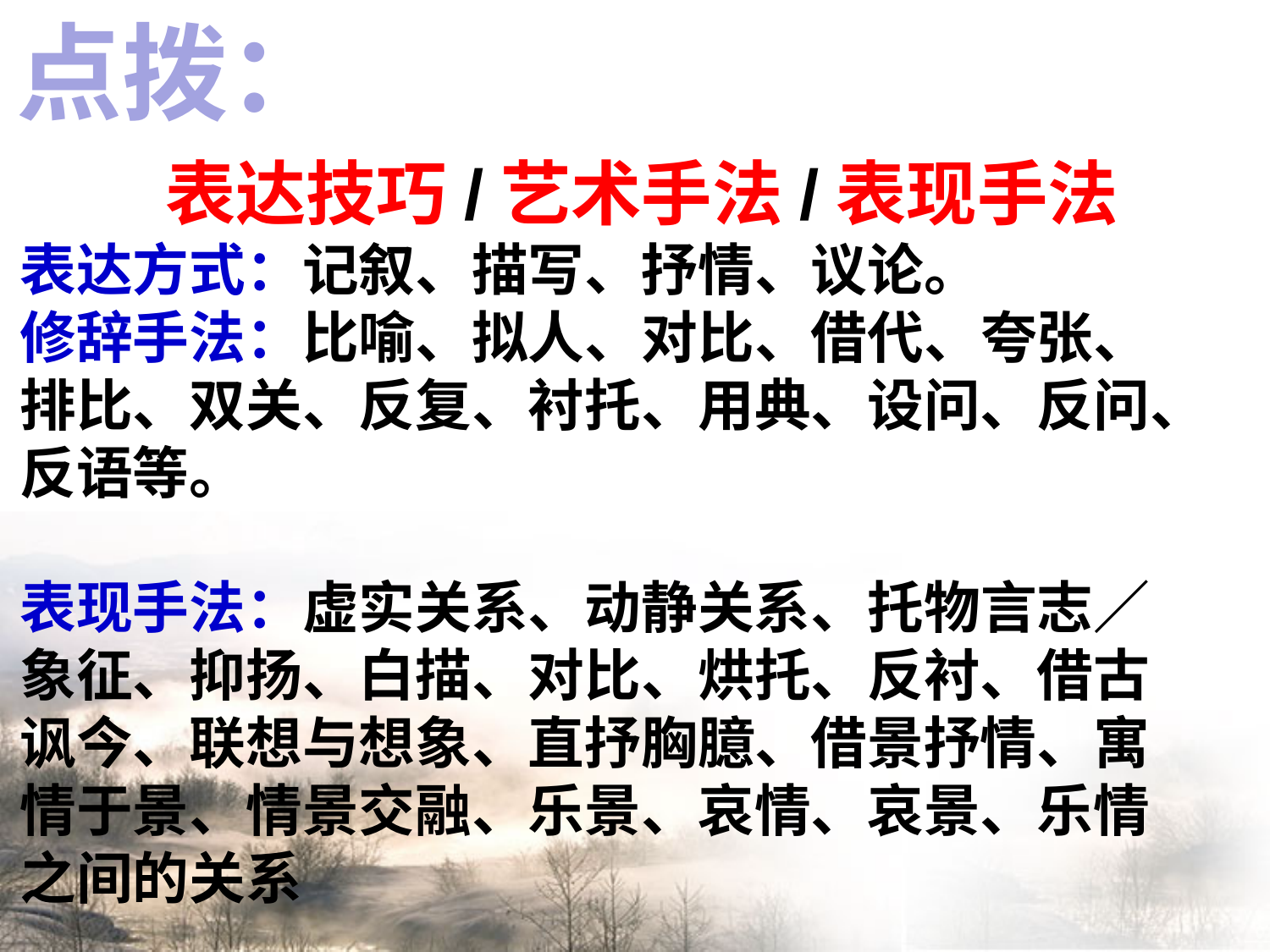

点拨：
        表达技巧/艺术手法/表现手法
表达方式：记叙、描写、抒情、议论。
修辞手法：比喻、拟人、对比、借代、夸张、排比、双关、反复、衬托、用典、设问、反问、反语等。

表现手法：虚实关系、动静关系、托物言志／象征、抑扬、白描、对比、烘托、反衬、借古讽今、联想与想象、直抒胸臆、借景抒情、寓情于景、情景交融、乐景、哀情、哀景、乐情之间的关系